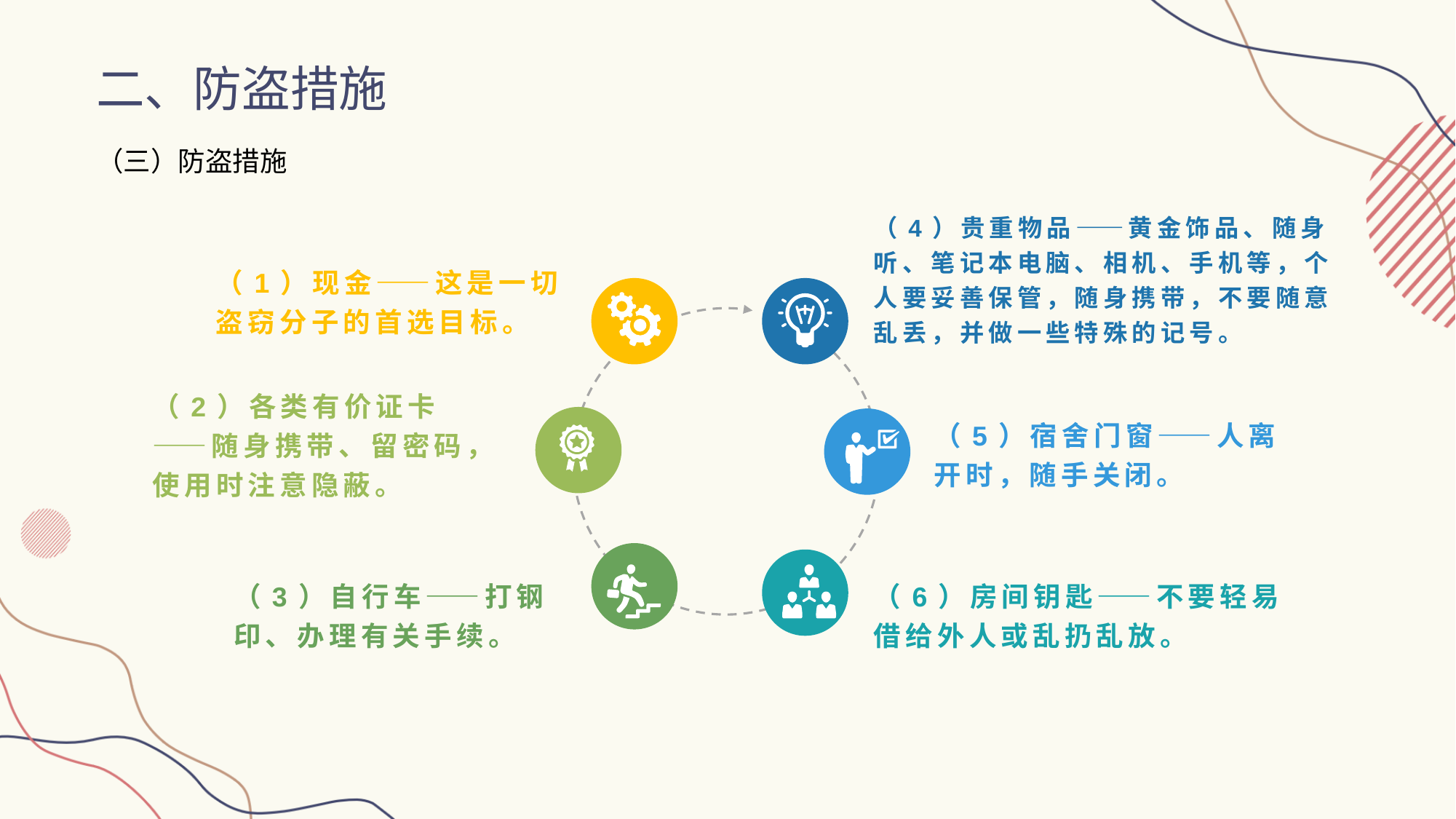

二、防盗措施
（三）防盗措施
（4）贵重物品——黄金饰品、随身听、笔记本电脑、相机、手机等，个人要妥善保管，随身携带，不要随意乱丢，并做一些特殊的记号。
（1）现金——这是一切盗窃分子的首选目标。

（2）各类有价证卡——随身携带、留密码，使用时注意隐蔽。

（5）宿舍门窗——人离开时，随手关闭。

（3）自行车——打钢印、办理有关手续。
（6）房间钥匙——不要轻易借给外人或乱扔乱放。